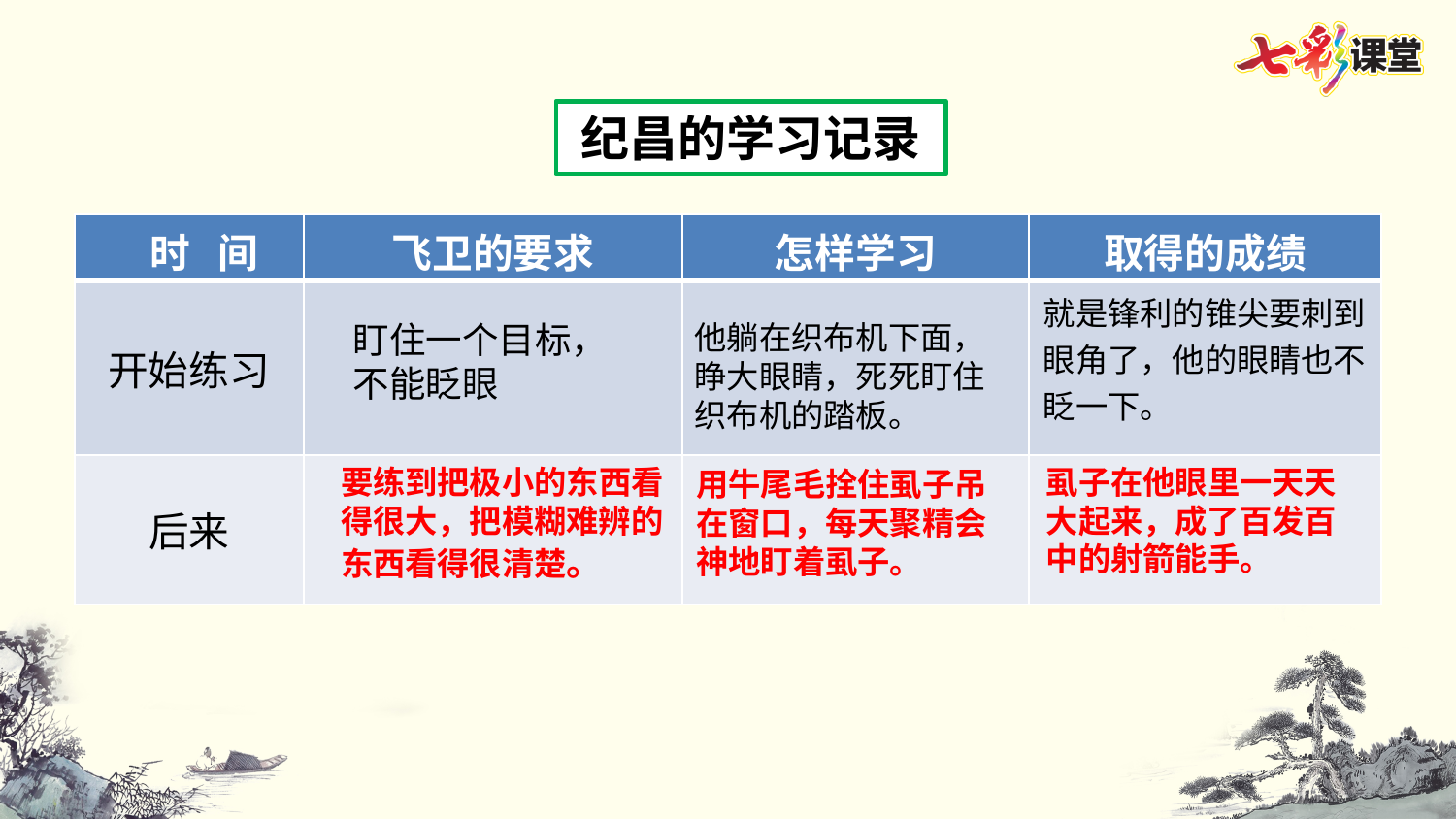

纪昌的学习记录
| 时 间 | 飞卫的要求 | 怎样学习 | 取得的成绩 |
| --- | --- | --- | --- |
| 开始练习 |  |  | 就是锋利的锥尖要刺到眼角了，他的眼睛也不眨一下。 |
| 后来 |  |  |  |
盯住一个目标，不能眨眼
他躺在织布机下面，睁大眼睛，死死盯住织布机的踏板。
要练到把极小的东西看得很大，把模糊难辨的东西看得很清楚。
虱子在他眼里一天天大起来，成了百发百中的射箭能手。
用牛尾毛拴住虱子吊在窗口，每天聚精会神地盯着虱子。